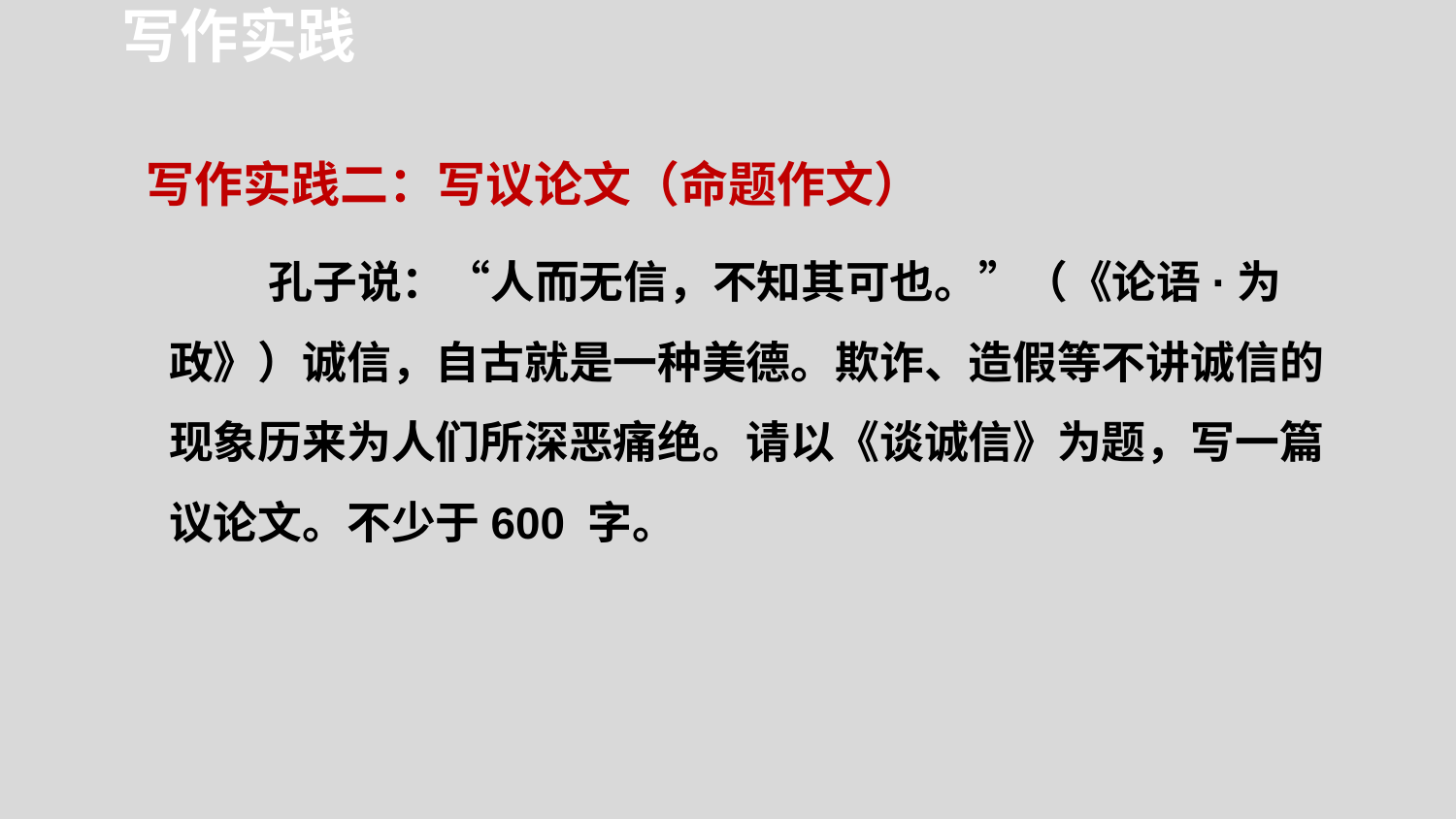

写作实践
写作实践二：写议论文（命题作文）
孔子说：“人而无信，不知其可也。”（《论语·为政》）诚信，自古就是一种美德。欺诈、造假等不讲诚信的现象历来为人们所深恶痛绝。请以《谈诚信》为题，写一篇议论文。不少于600 字。